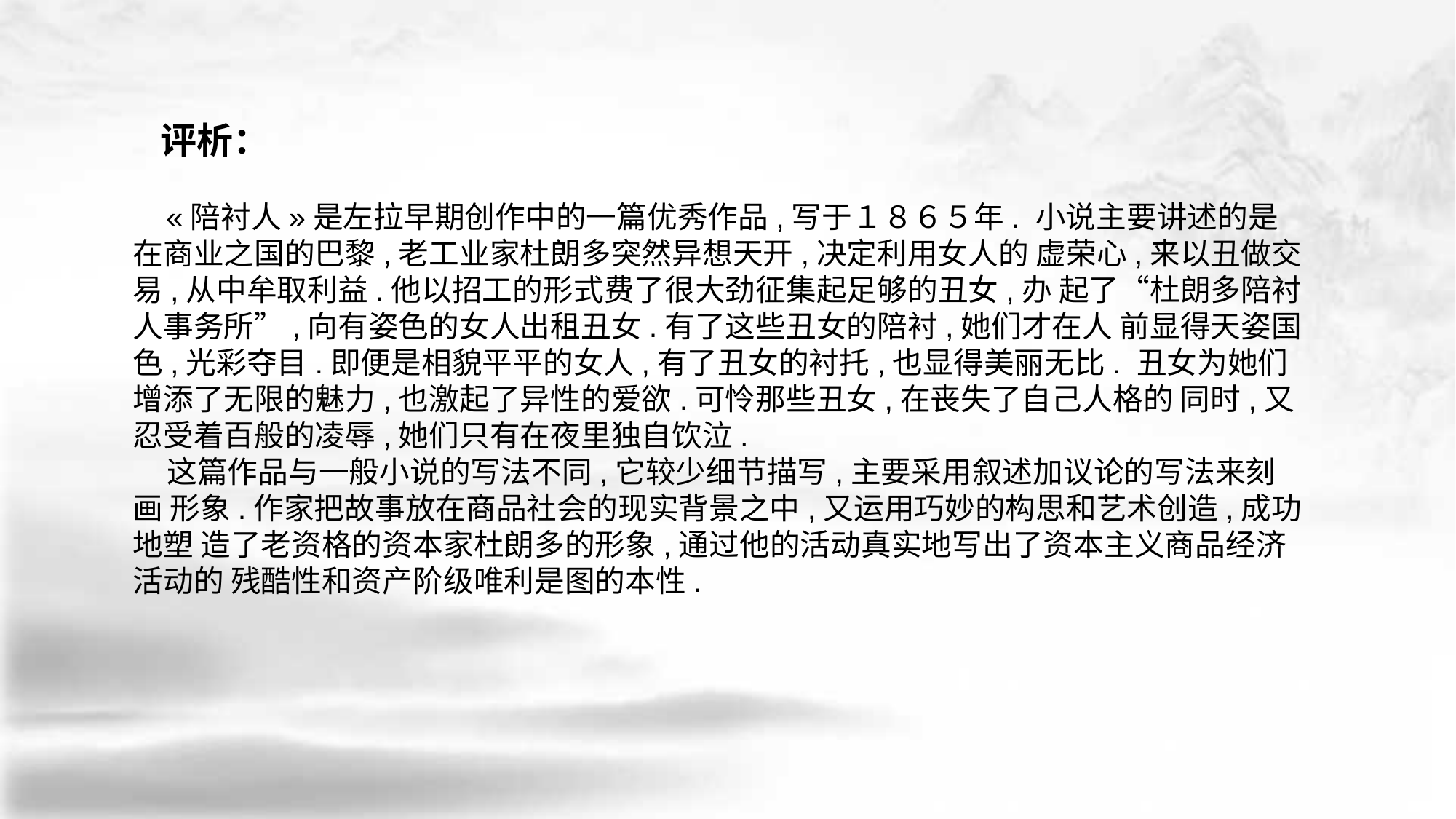

评析：

    «陪衬人»是左拉早期创作中的一篇优秀作品,写于１８６５年. 小说主要讲述的是在商业之国的巴黎,老工业家杜朗多突然异想天开,决定利用女人的 虚荣心,来以丑做交易,从中牟取利益.他以招工的形式费了很大劲征集起足够的丑女,办 起了“杜朗多陪衬人事务所”,向有姿色的女人出租丑女.有了这些丑女的陪衬,她们才在人 前显得天姿国色,光彩夺目.即便是相貌平平的女人,有了丑女的衬托,也显得美丽无比. 丑女为她们增添了无限的魅力,也激起了异性的爱欲.可怜那些丑女,在丧失了自己人格的 同时,又忍受着百般的凌辱,她们只有在夜里独自饮泣.
    这篇作品与一般小说的写法不同,它较少细节描写,主要采用叙述加议论的写法来刻画 形象.作家把故事放在商品社会的现实背景之中,又运用巧妙的构思和艺术创造,成功地塑 造了老资格的资本家杜朗多的形象,通过他的活动真实地写出了资本主义商品经济活动的 残酷性和资产阶级唯利是图的本性.